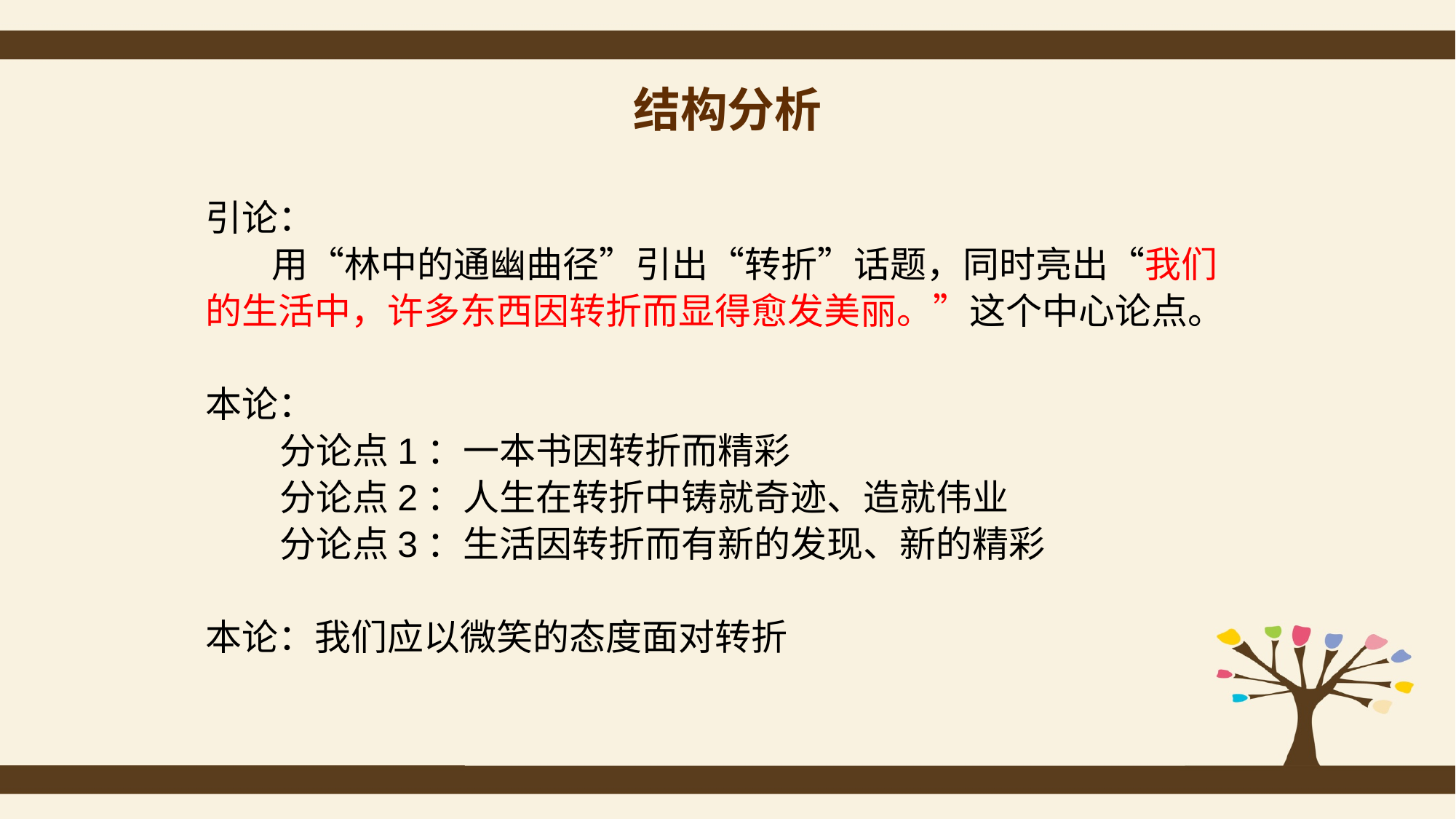

# 结构分析
引论：
       用“林中的通幽曲径”引出“转折”话题，同时亮出“我们
的生活中，许多东西因转折而显得愈发美丽。”这个中心论点。

本论：
        分论点1：一本书因转折而精彩
        分论点2：人生在转折中铸就奇迹、造就伟业
        分论点3：生活因转折而有新的发现、新的精彩

本论：我们应以微笑的态度面对转折